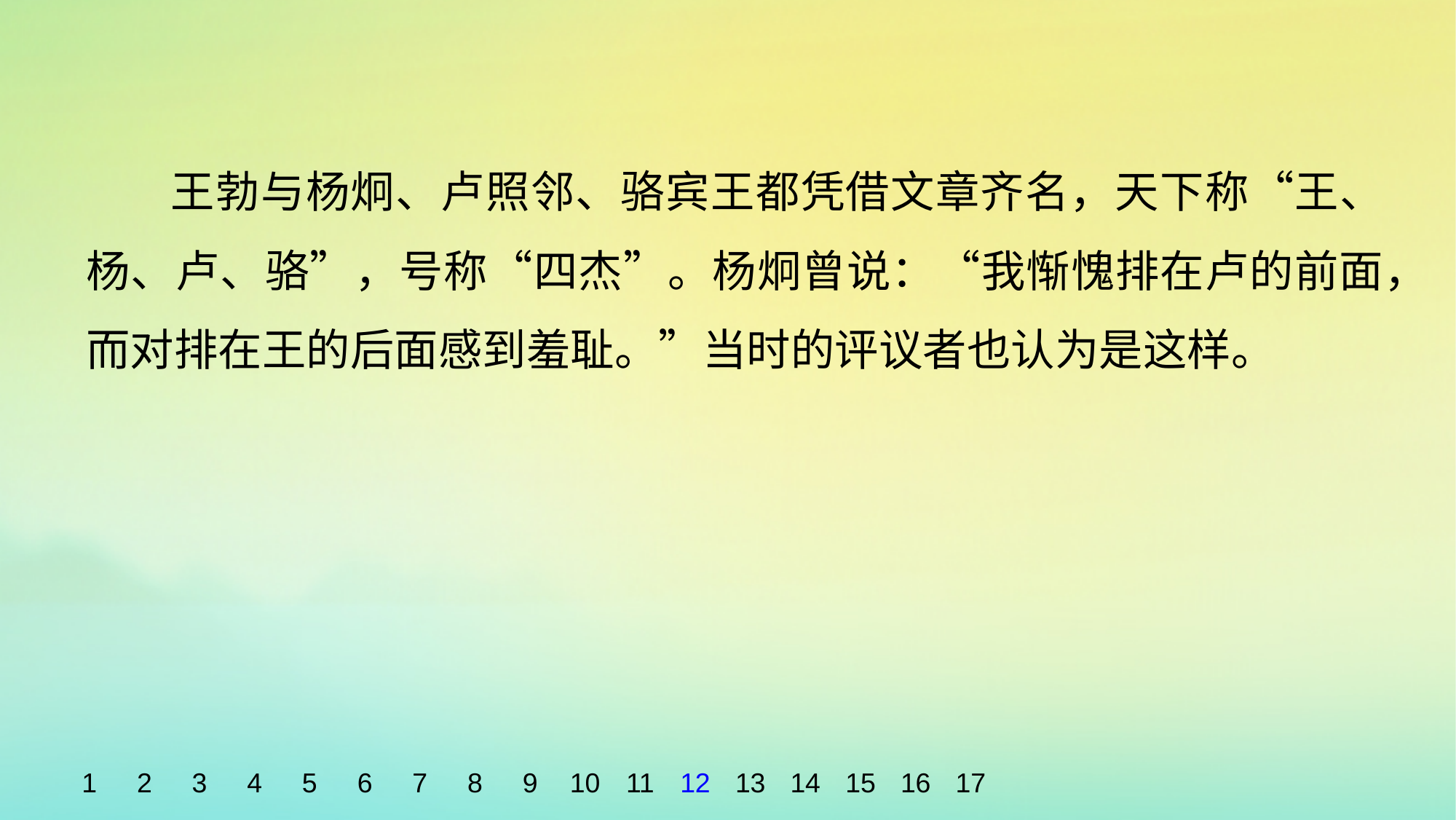

王勃与杨炯、卢照邻、骆宾王都凭借文章齐名，天下称“王、杨、卢、骆”，号称“四杰”。杨炯曾说：“我惭愧排在卢的前面，而对排在王的后面感到羞耻。”当时的评议者也认为是这样。
1
2
3
4
5
6
7
8
9
10
11
12
13
14
15
16
17